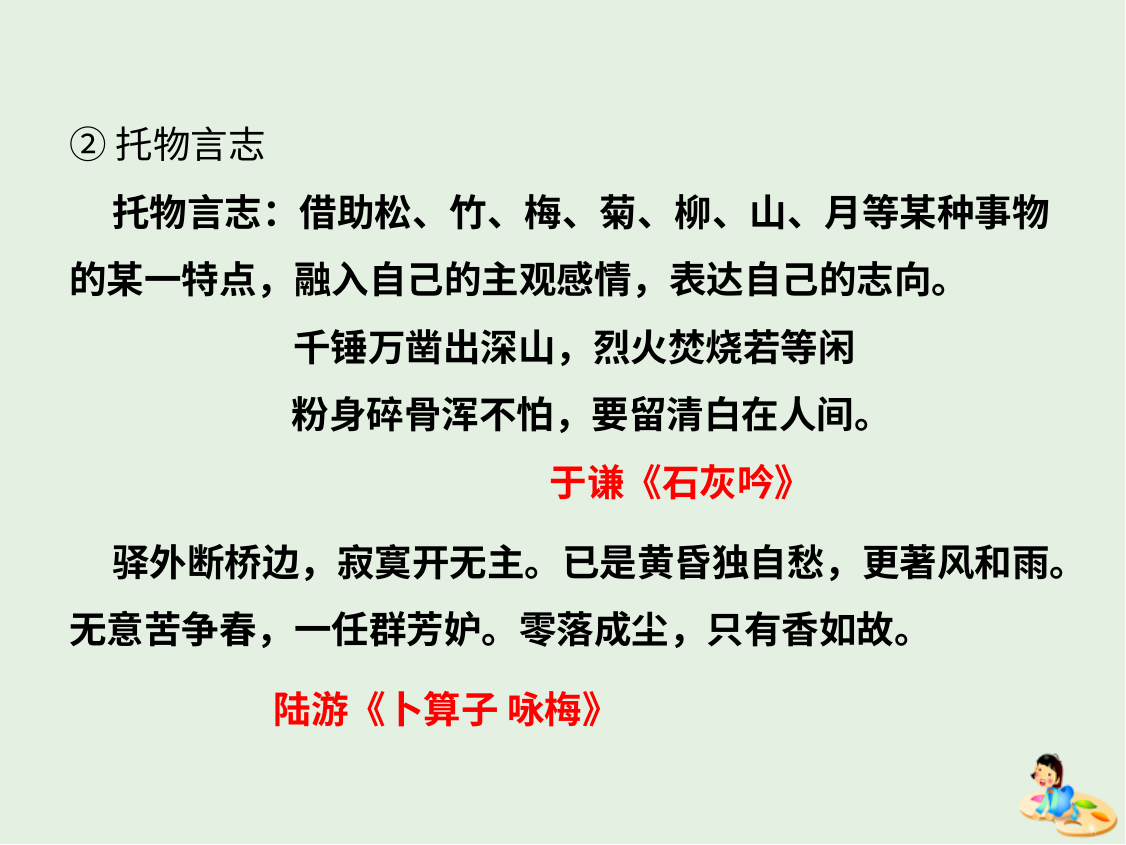

②托物言志
    托物言志：借助松、竹、梅、菊、柳、山、月等某种事物的某一特点，融入自己的主观感情，表达自己的志向。
千锤万凿出深山，烈火焚烧若等闲
   粉身碎骨浑不怕，要留清白在人间。
                        于谦《石灰吟》
    驿外断桥边，寂寞开无主。已是黄昏独自愁，更著风和雨。无意苦争春，一任群芳妒。零落成尘，只有香如故。
                       陆游《卜算子 咏梅》